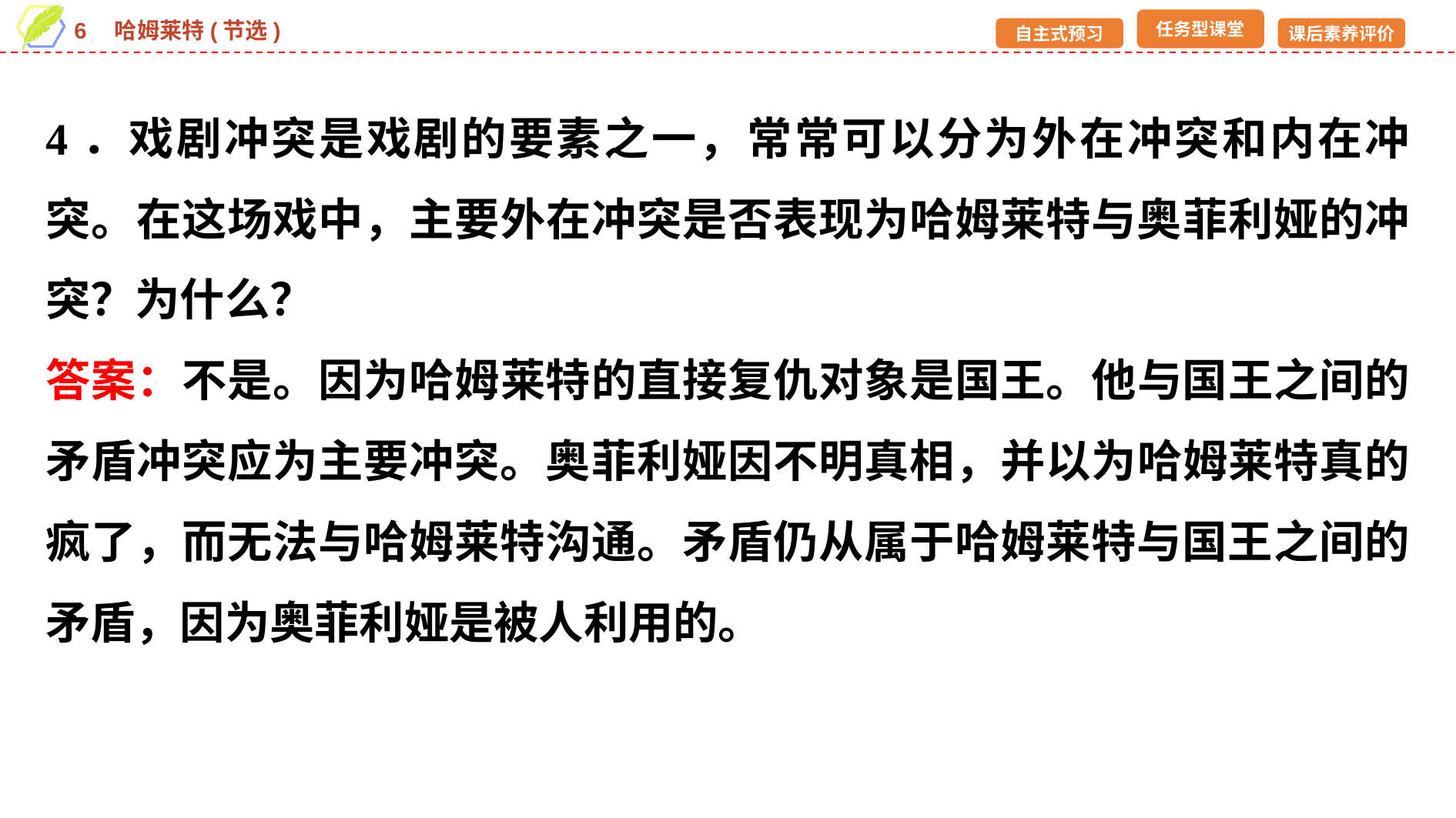

4．戏剧冲突是戏剧的要素之一，常常可以分为外在冲突和内在冲突。在这场戏中，主要外在冲突是否表现为哈姆莱特与奥菲利娅的冲突？为什么？
答案：不是。因为哈姆莱特的直接复仇对象是国王。他与国王之间的矛盾冲突应为主要冲突。奥菲利娅因不明真相，并以为哈姆莱特真的疯了，而无法与哈姆莱特沟通。矛盾仍从属于哈姆莱特与国王之间的矛盾，因为奥菲利娅是被人利用的。